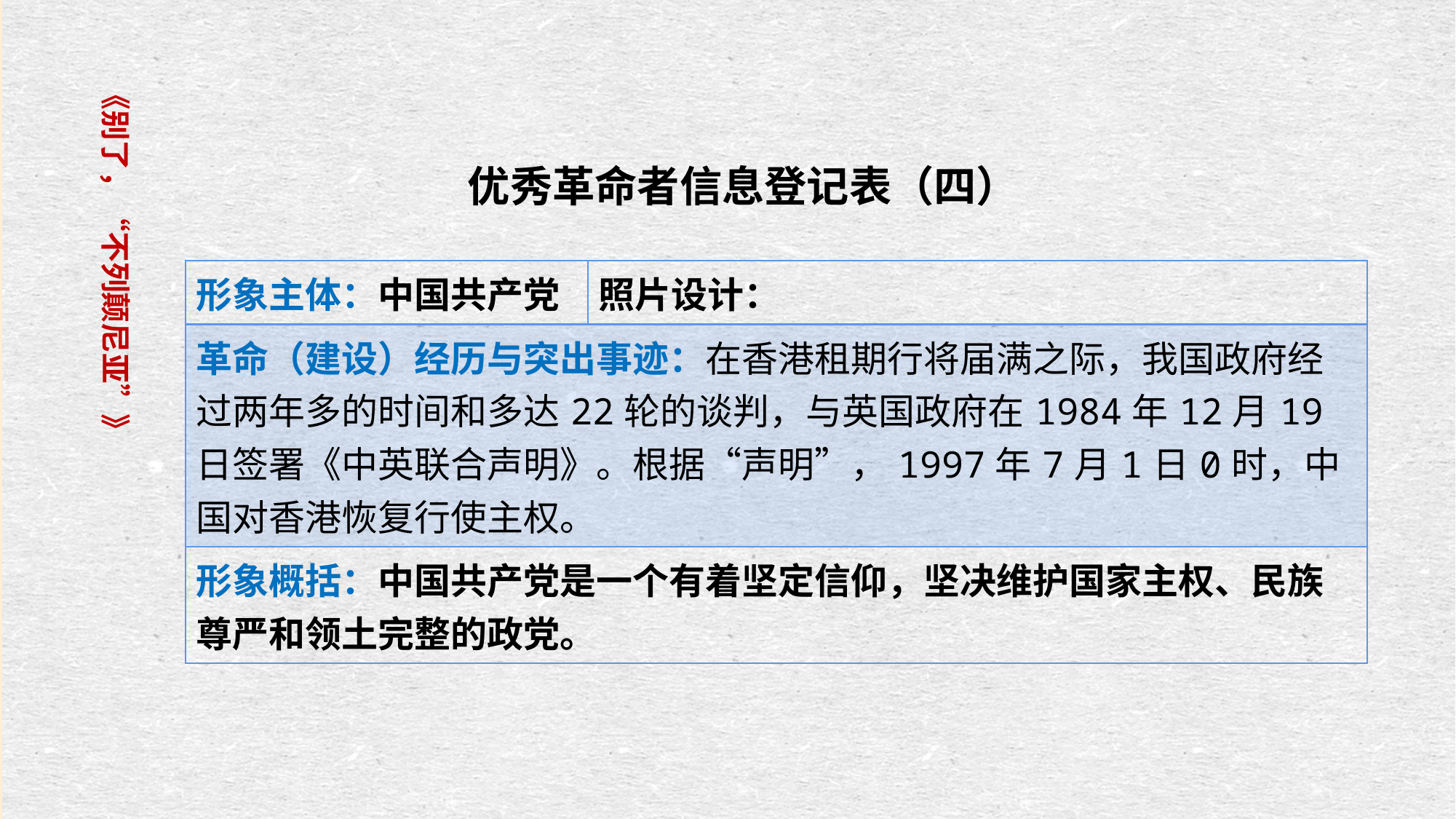

《别了，“不列颠尼亚”》
优秀革命者信息登记表（四）
| 形象主体：中国共产党 | 照片设计： |
| --- | --- |
| 革命（建设）经历与突出事迹：在香港租期行将届满之际，我国政府经过两年多的时间和多达22轮的谈判，与英国政府在1984年12月19日签署《中英联合声明》。根据“声明”，1997年7月1日0时，中国对香港恢复行使主权。 |  |
| 形象概括：中国共产党是一个有着坚定信仰，坚决维护国家主权、民族尊严和领土完整的政党。 |  |